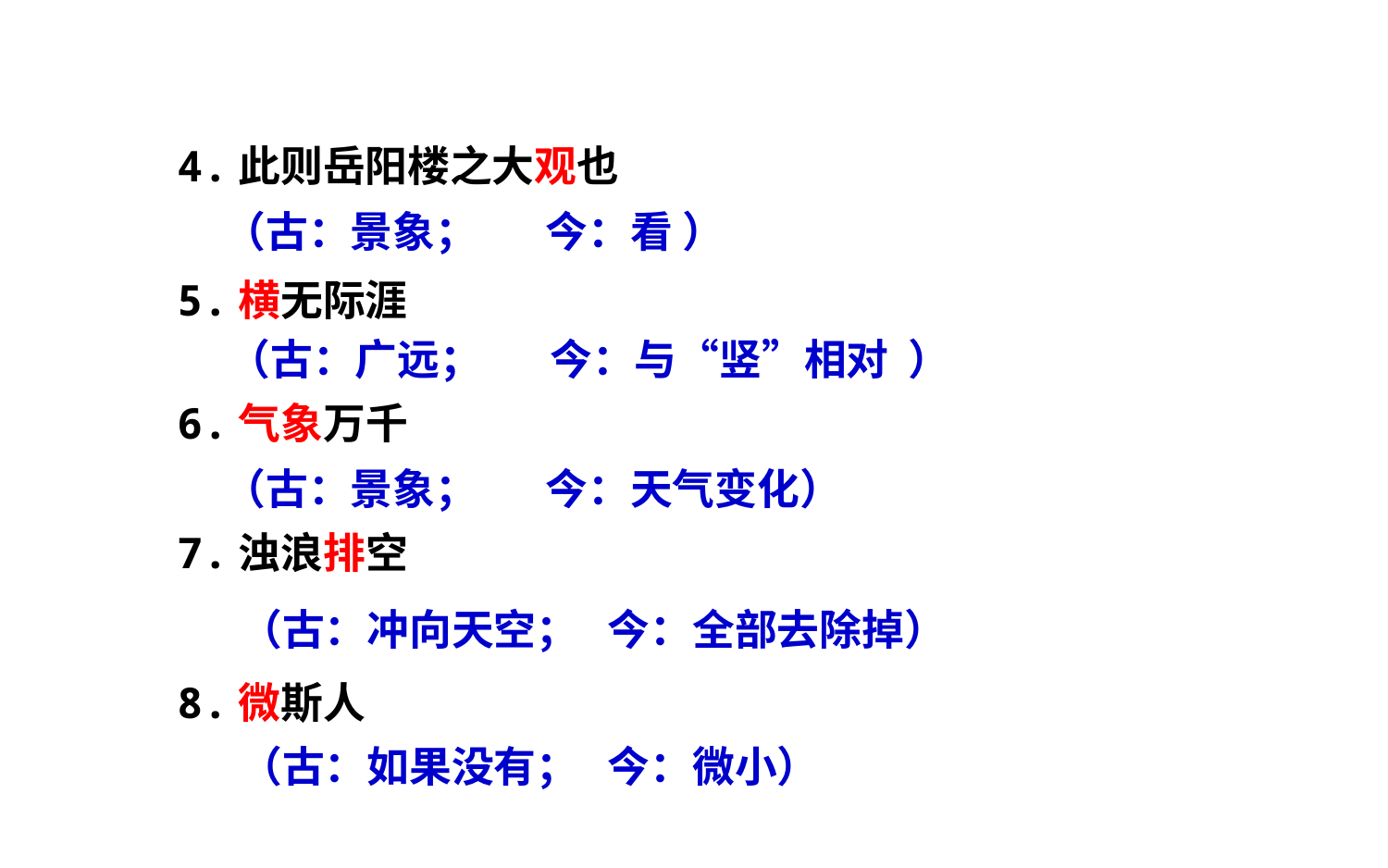

4.此则岳阳楼之大观也
（古：景象；       今：看 ）
5.横无际涯
（古：广远；       今：与“竖”相对  ）
6.气象万千
（古：景象；       今：天气变化）
7.浊浪排空
（古：冲向天空；   今：全部去除掉）
8.微斯人
（古：如果没有；   今：微小）